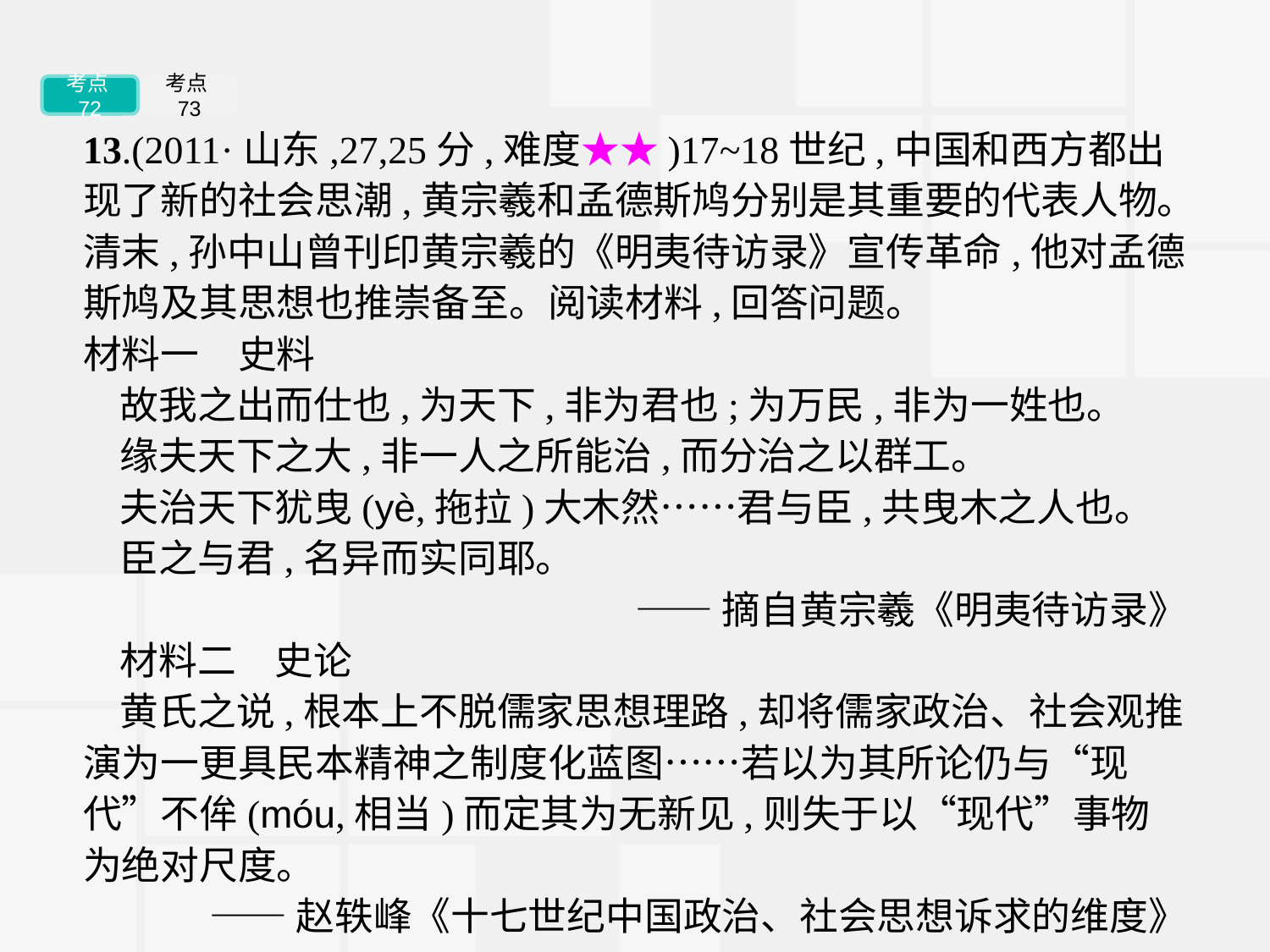

考点72
考点73
13.(2011·山东,27,25分,难度★★)17~18世纪,中国和西方都出现了新的社会思潮,黄宗羲和孟德斯鸠分别是其重要的代表人物。清末,孙中山曾刊印黄宗羲的《明夷待访录》宣传革命,他对孟德斯鸠及其思想也推崇备至。阅读材料,回答问题。
材料一　史料
故我之出而仕也,为天下,非为君也;为万民,非为一姓也。
缘夫天下之大,非一人之所能治,而分治之以群工。
夫治天下犹曳(yè,拖拉)大木然……君与臣,共曳木之人也。
臣之与君,名异而实同耶。
——摘自黄宗羲《明夷待访录》
材料二　史论
黄氏之说,根本上不脱儒家思想理路,却将儒家政治、社会观推演为一更具民本精神之制度化蓝图……若以为其所论仍与“现代”不侔(móu,相当)而定其为无新见,则失于以“现代”事物为绝对尺度。
——赵轶峰《十七世纪中国政治、社会思想诉求的维度》